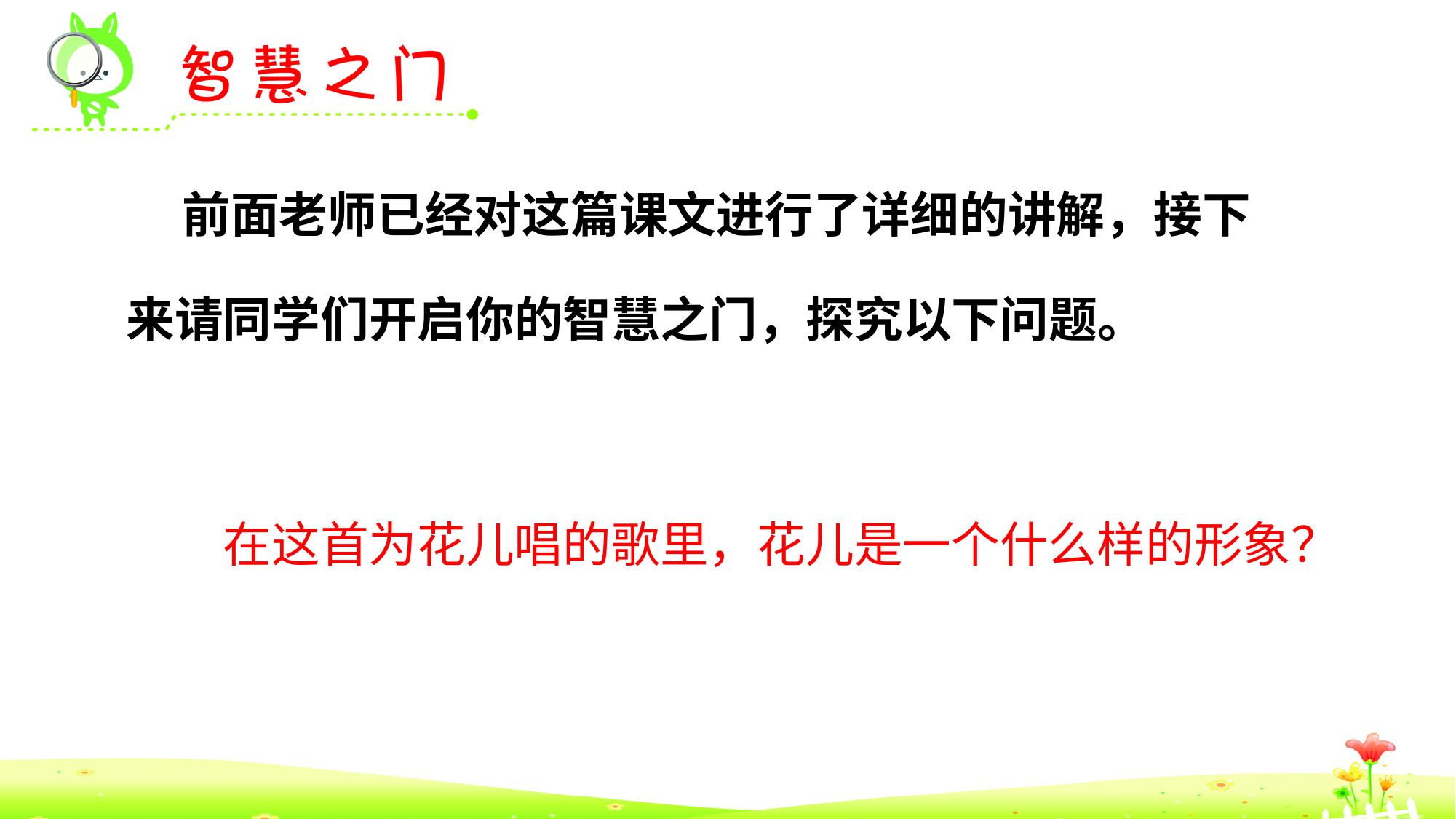

前面老师已经对这篇课文进行了详细的讲解，接下来请同学们开启你的智慧之门，探究以下问题。
在这首为花儿唱的歌里，花儿是一个什么样的形象？